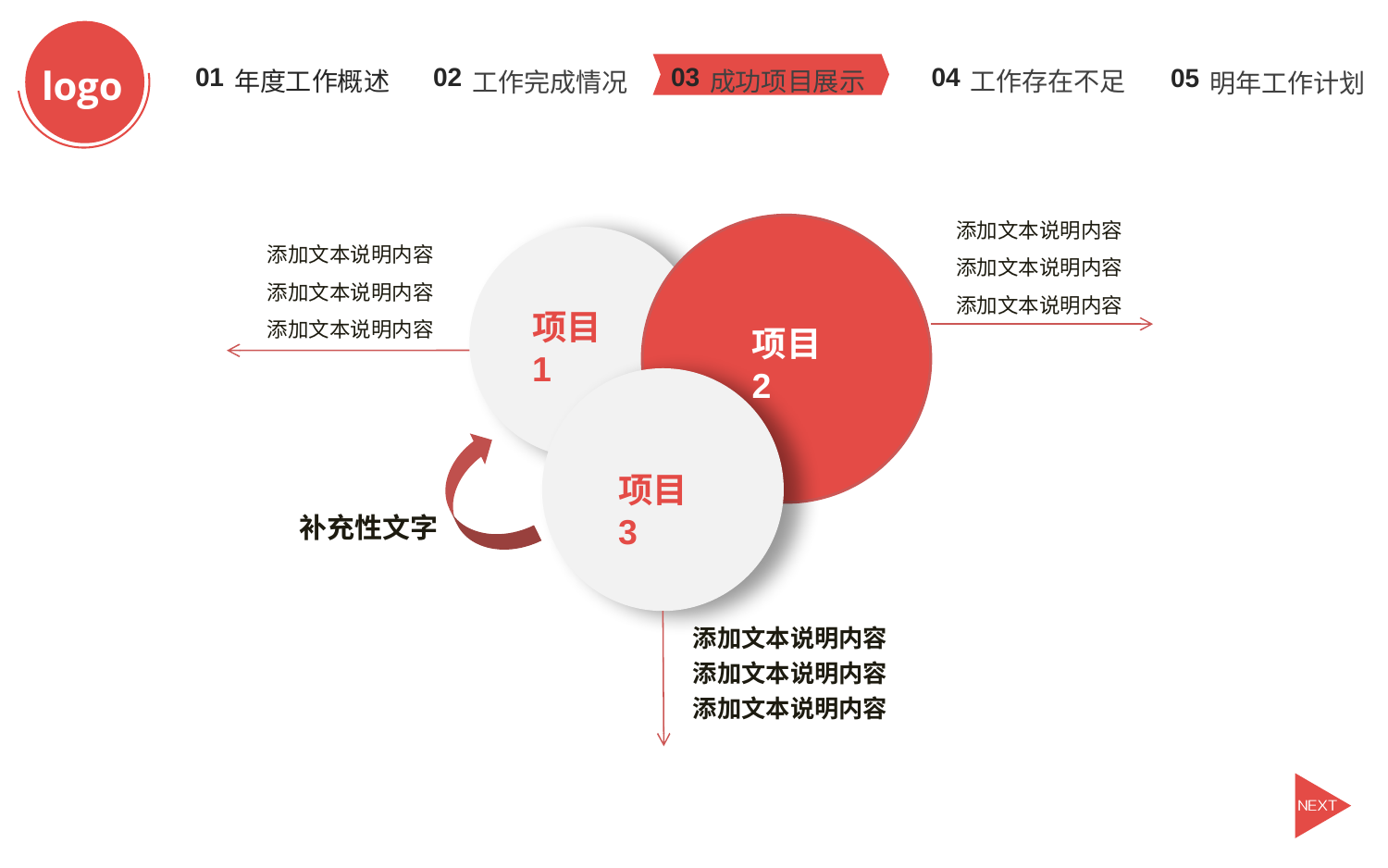

logo
成功项目展示
工作存在不足
年度工作概述
工作完成情况
明年工作计划
03
04
02
01

05
添加文本说明内容添加文本说明内容
添加文本说明内容

添加文本说明内容添加文本说明内容
添加文本说明内容

项目1
项目2

项目3
补充性文字
添加文本说明内容
添加文本说明内容
添加文本说明内容